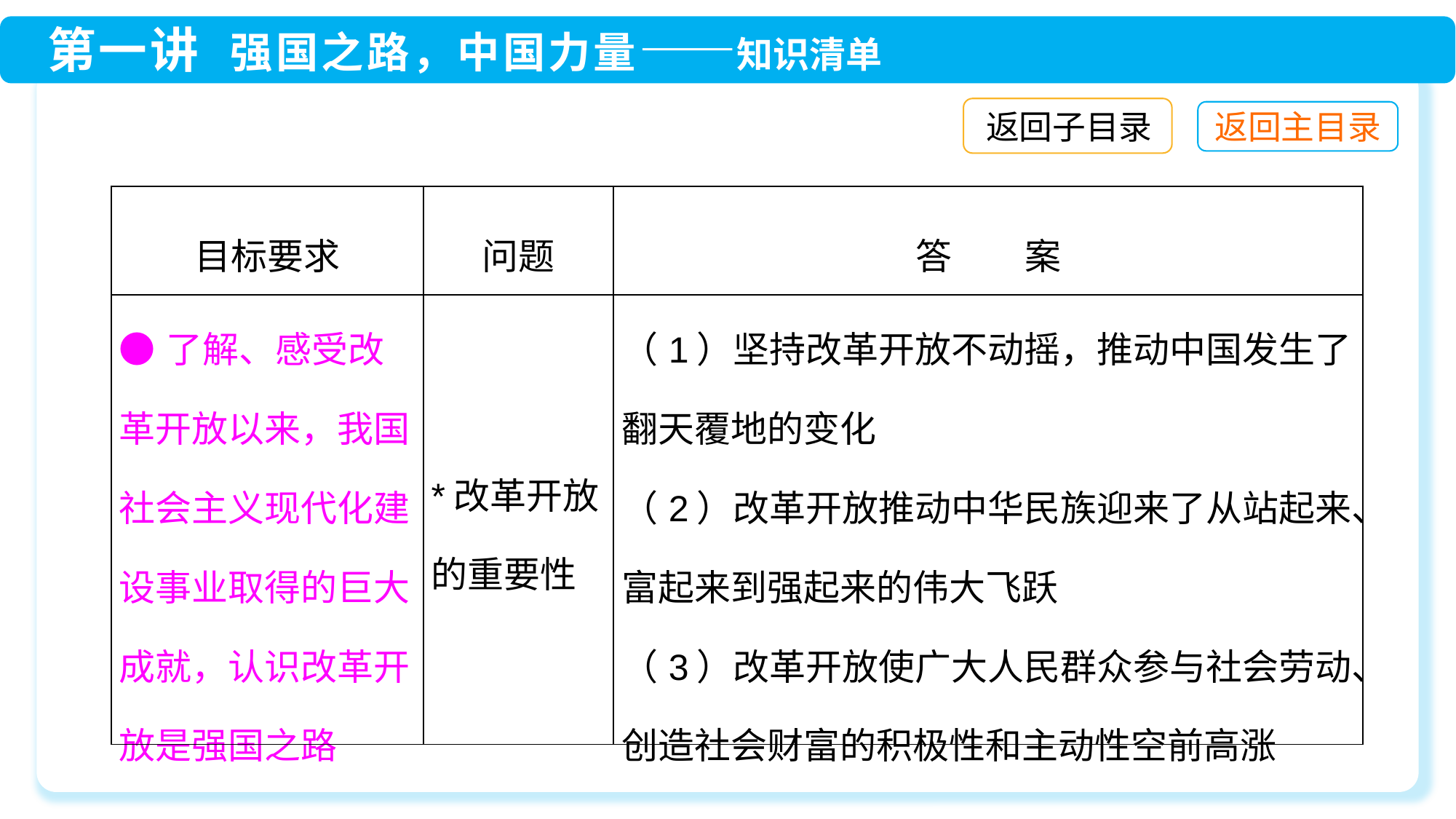

返回子目录
| 目标要求 | 问题 | 答　　案 |
| --- | --- | --- |
| ●了解、感受改革开放以来，我国社会主义现代化建设事业取得的巨大成就，认识改革开放是强国之路 | \*改革开放的重要性 | （1）坚持改革开放不动摇，推动中国发生了翻天覆地的变化 （2）改革开放推动中华民族迎来了从站起来、富起来到强起来的伟大飞跃 （3）改革开放使广大人民群众参与社会劳动、创造社会财富的积极性和主动性空前高涨 |